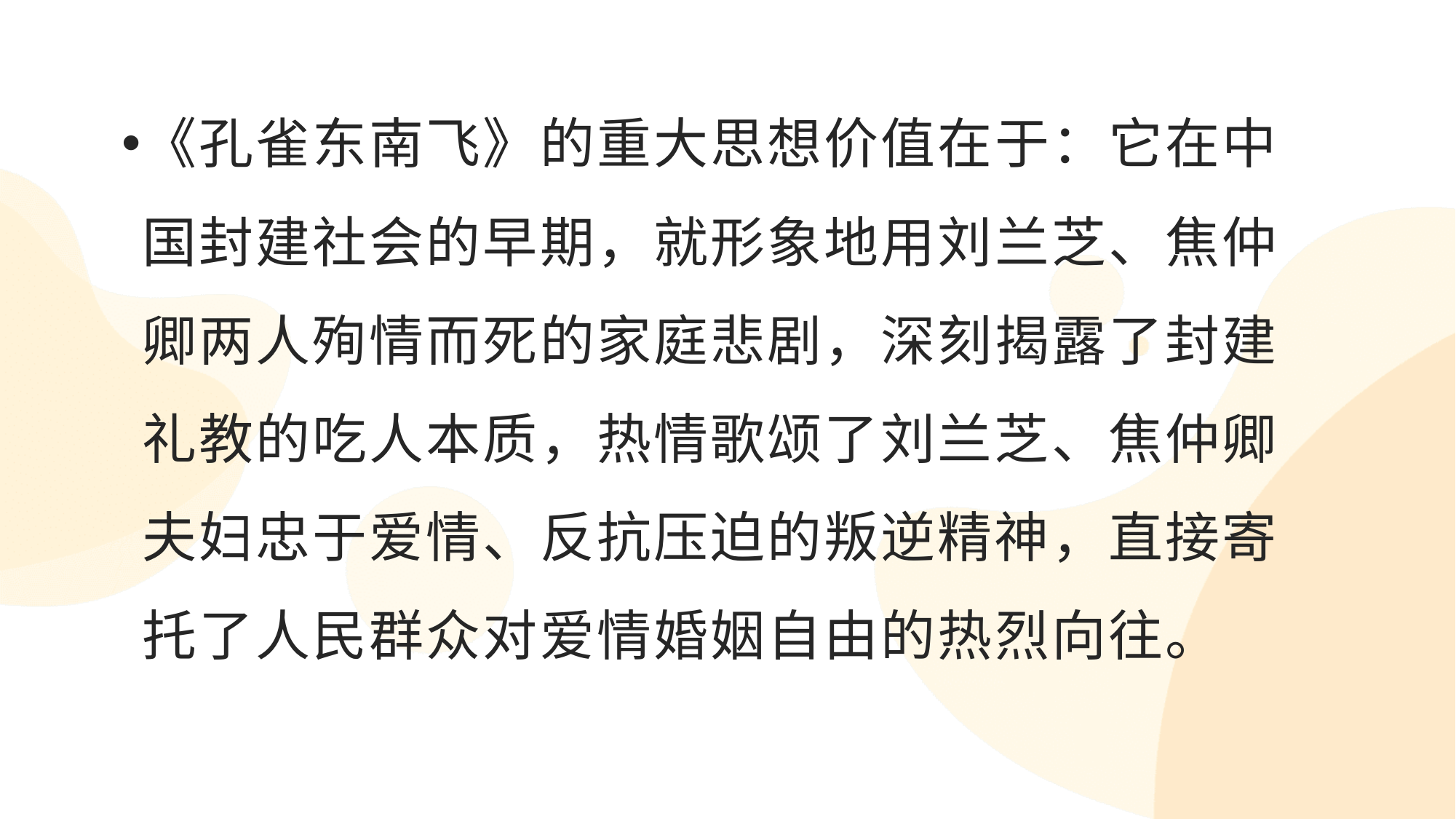

《孔雀东南飞》的重大思想价值在于：它在中国封建社会的早期，就形象地用刘兰芝、焦仲卿两人殉情而死的家庭悲剧，深刻揭露了封建礼教的吃人本质，热情歌颂了刘兰芝、焦仲卿夫妇忠于爱情、反抗压迫的叛逆精神，直接寄托了人民群众对爱情婚姻自由的热烈向往。